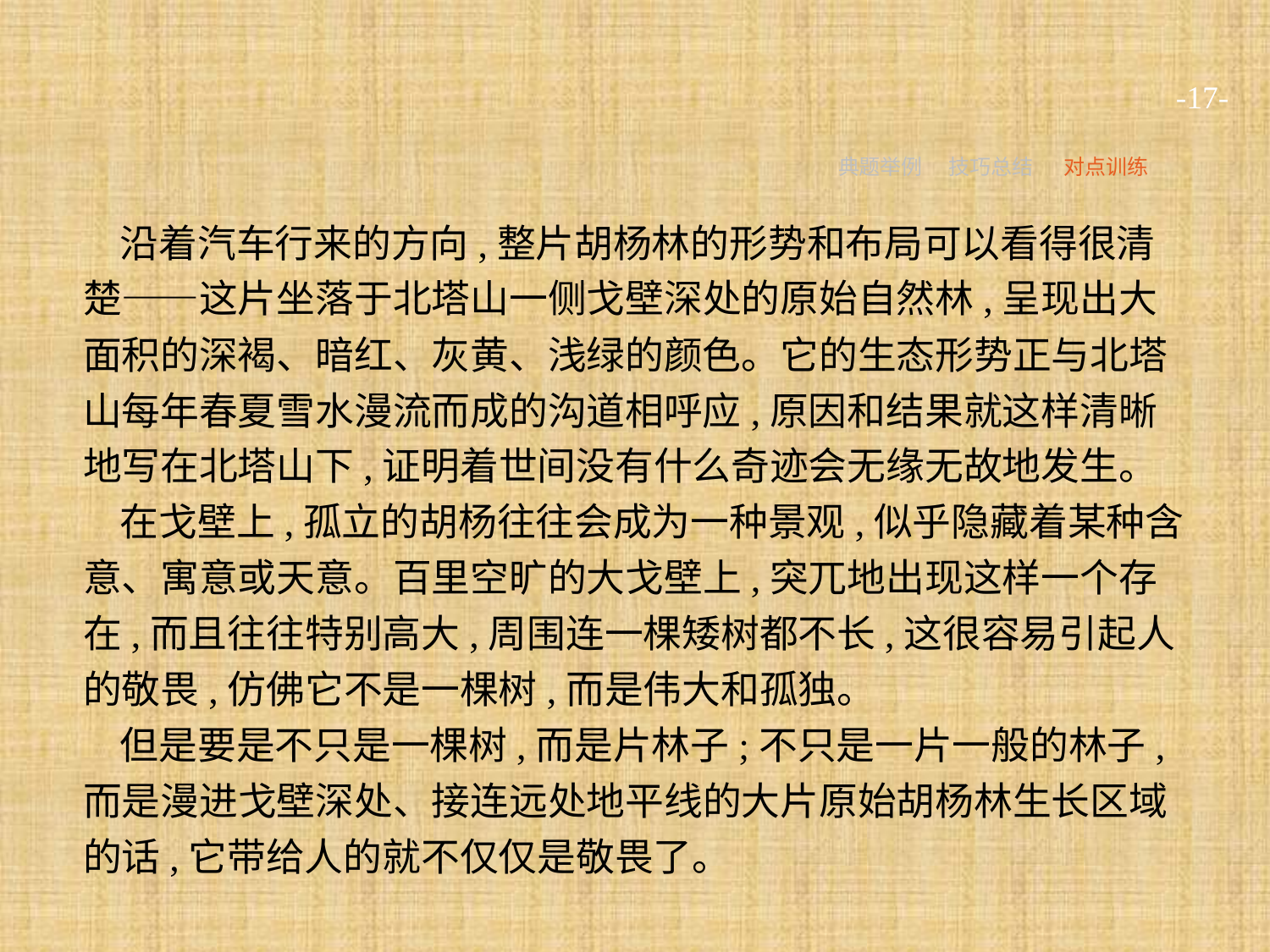

-17-
典题举例
技巧总结
对点训练
沿着汽车行来的方向,整片胡杨林的形势和布局可以看得很清楚——这片坐落于北塔山一侧戈壁深处的原始自然林,呈现出大面积的深褐、暗红、灰黄、浅绿的颜色。它的生态形势正与北塔山每年春夏雪水漫流而成的沟道相呼应,原因和结果就这样清晰地写在北塔山下,证明着世间没有什么奇迹会无缘无故地发生。
在戈壁上,孤立的胡杨往往会成为一种景观,似乎隐藏着某种含意、寓意或天意。百里空旷的大戈壁上,突兀地出现这样一个存在,而且往往特别高大,周围连一棵矮树都不长,这很容易引起人的敬畏,仿佛它不是一棵树,而是伟大和孤独。
但是要是不只是一棵树,而是片林子;不只是一片一般的林子,而是漫进戈壁深处、接连远处地平线的大片原始胡杨林生长区域的话,它带给人的就不仅仅是敬畏了。